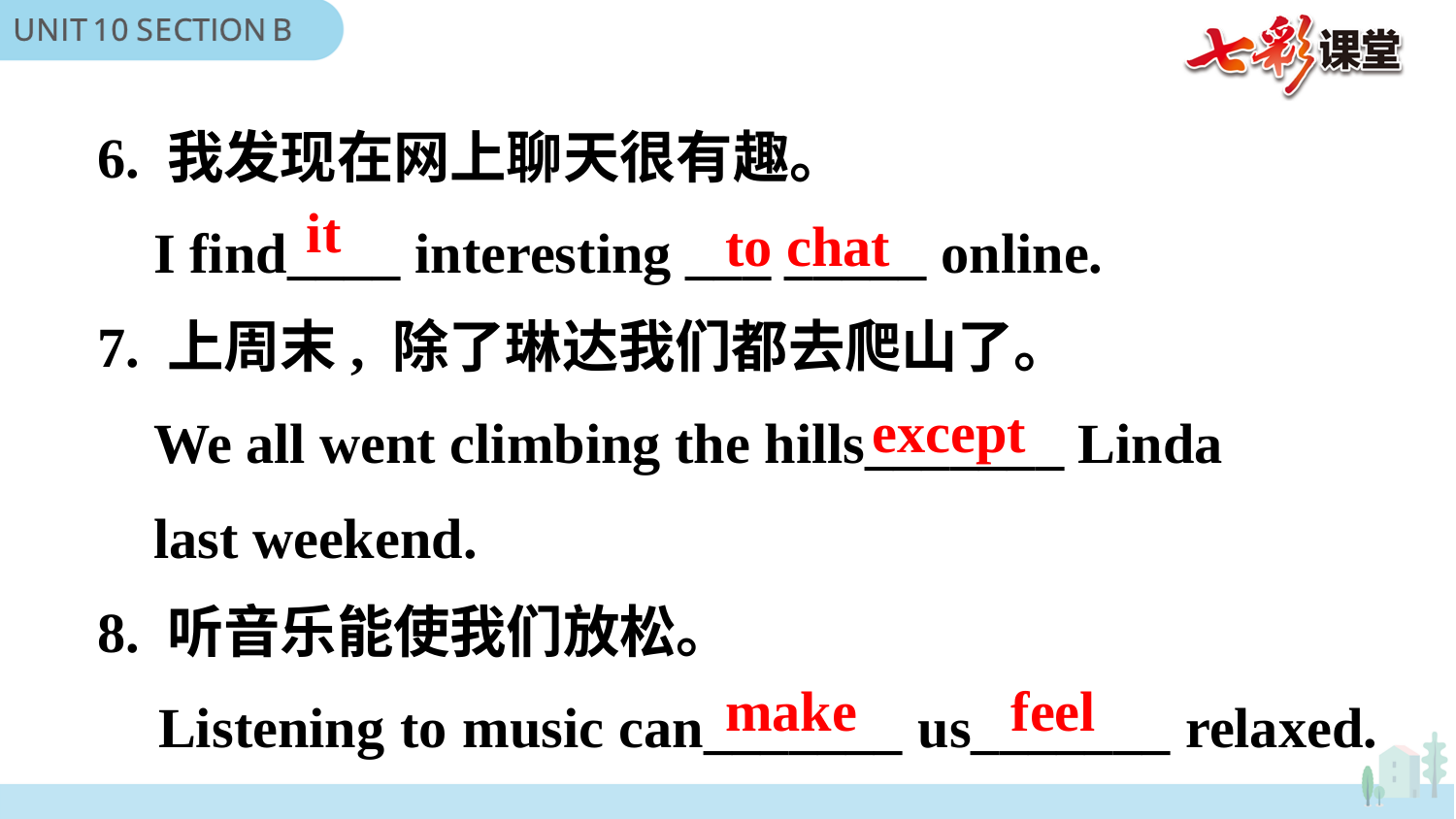

6. 我发现在网上聊天很有趣。
    I find____ interesting ___ _____ online.
7. 上周末, 除了琳达我们都去爬山了。
    We all went climbing the hills_______ Linda
    last weekend.
8. 听音乐能使我们放松。
    Listening to music can_______ us_______ relaxed.
it
to chat
except
make
feel